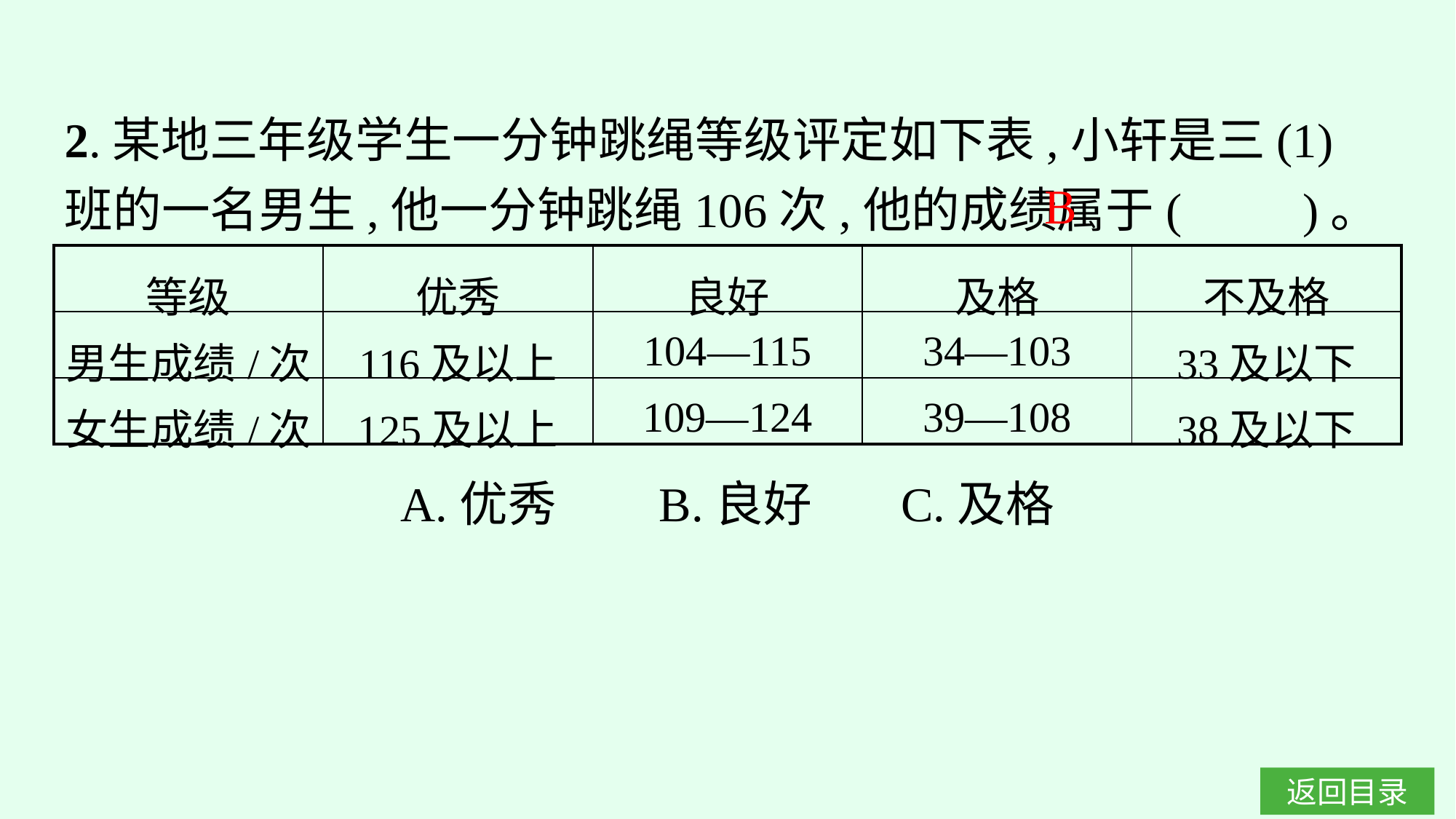

2.某地三年级学生一分钟跳绳等级评定如下表,小轩是三(1)班的一名男生,他一分钟跳绳106次,他的成绩属于(　　)。
B
| 等级 | 优秀 | 良好 | 及格 | 不及格 |
| --- | --- | --- | --- | --- |
| 男生成绩/次 | 116及以上 | 104—115 | 34—103 | 33及以下 |
| 女生成绩/次 | 125及以上 | 109—124 | 39—108 | 38及以下 |
A.优秀	B.良好	C.及格